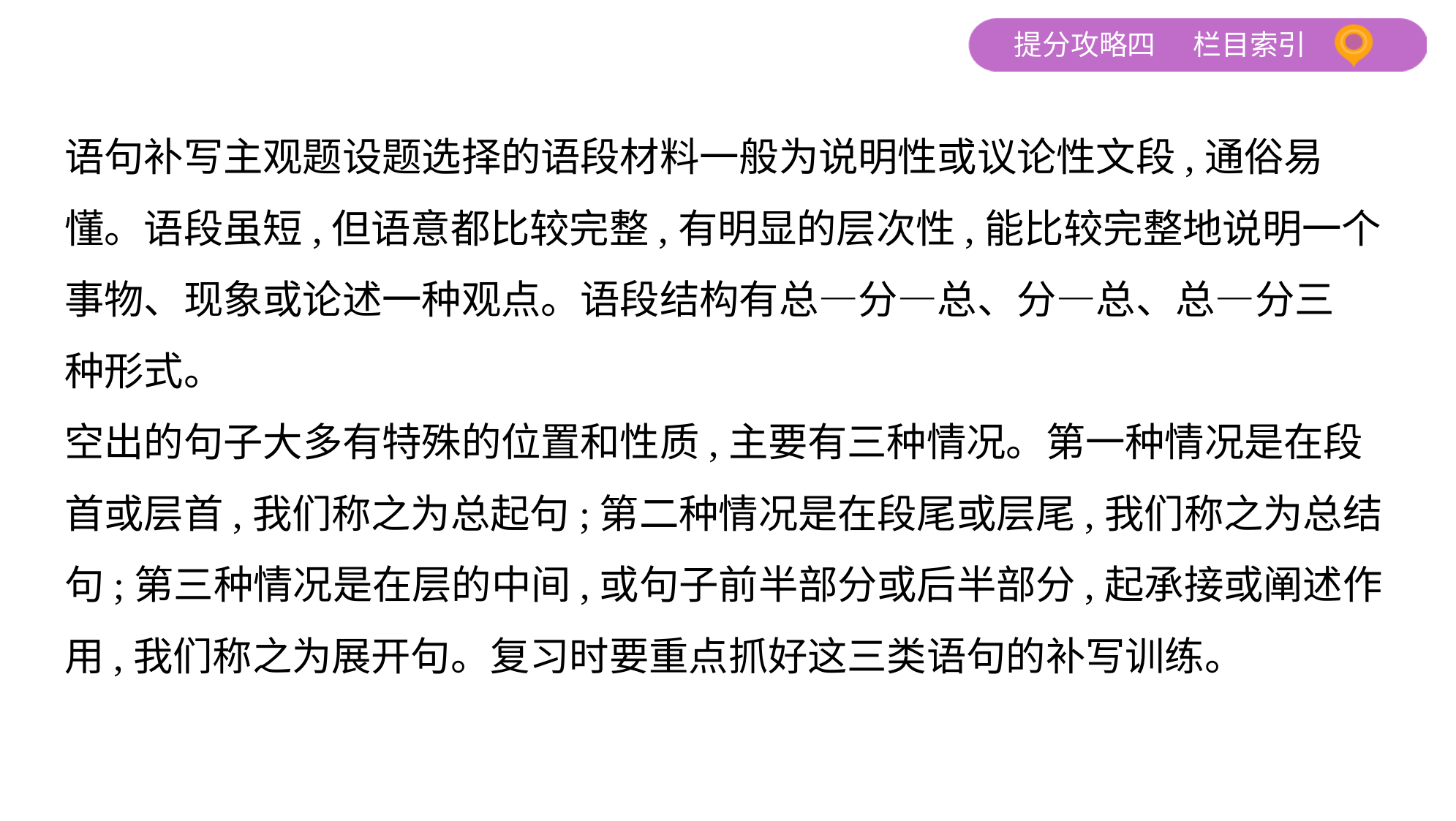

语句补写主观题设题选择的语段材料一般为说明性或议论性文段,通俗易
懂。语段虽短,但语意都比较完整,有明显的层次性,能比较完整地说明一个
事物、现象或论述一种观点。语段结构有总—分—总、分—总、总—分三
种形式。
空出的句子大多有特殊的位置和性质,主要有三种情况。第一种情况是在段
首或层首,我们称之为总起句;第二种情况是在段尾或层尾,我们称之为总结
句;第三种情况是在层的中间,或句子前半部分或后半部分,起承接或阐述作
用,我们称之为展开句。复习时要重点抓好这三类语句的补写训练。